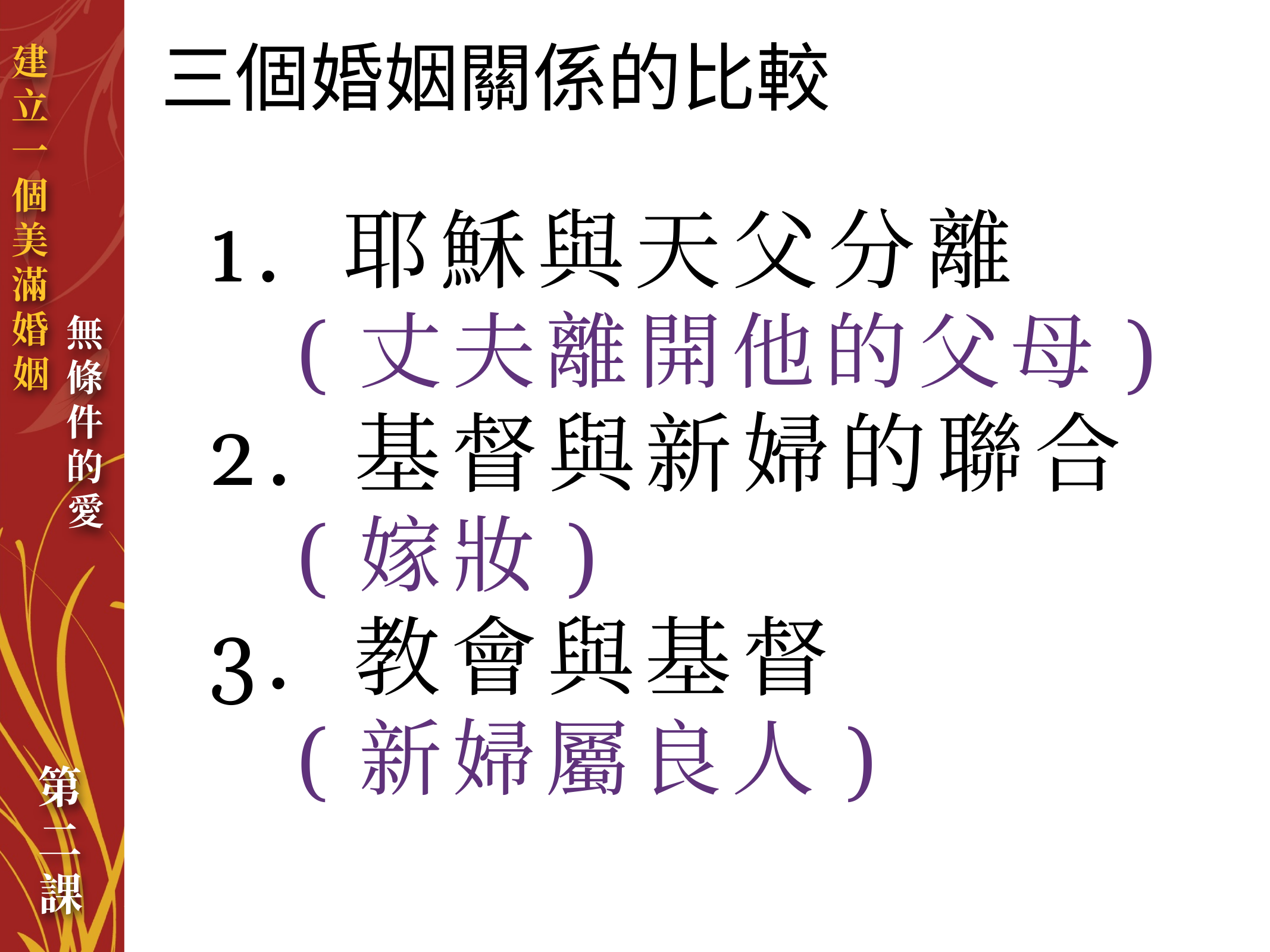

三個婚姻關係的比較
1. 耶穌與天父分離
	(丈夫離開他的父母)
2. 基督與新婦的聯合
	(嫁妝)
3. 教會與基督
	(新婦屬良人)